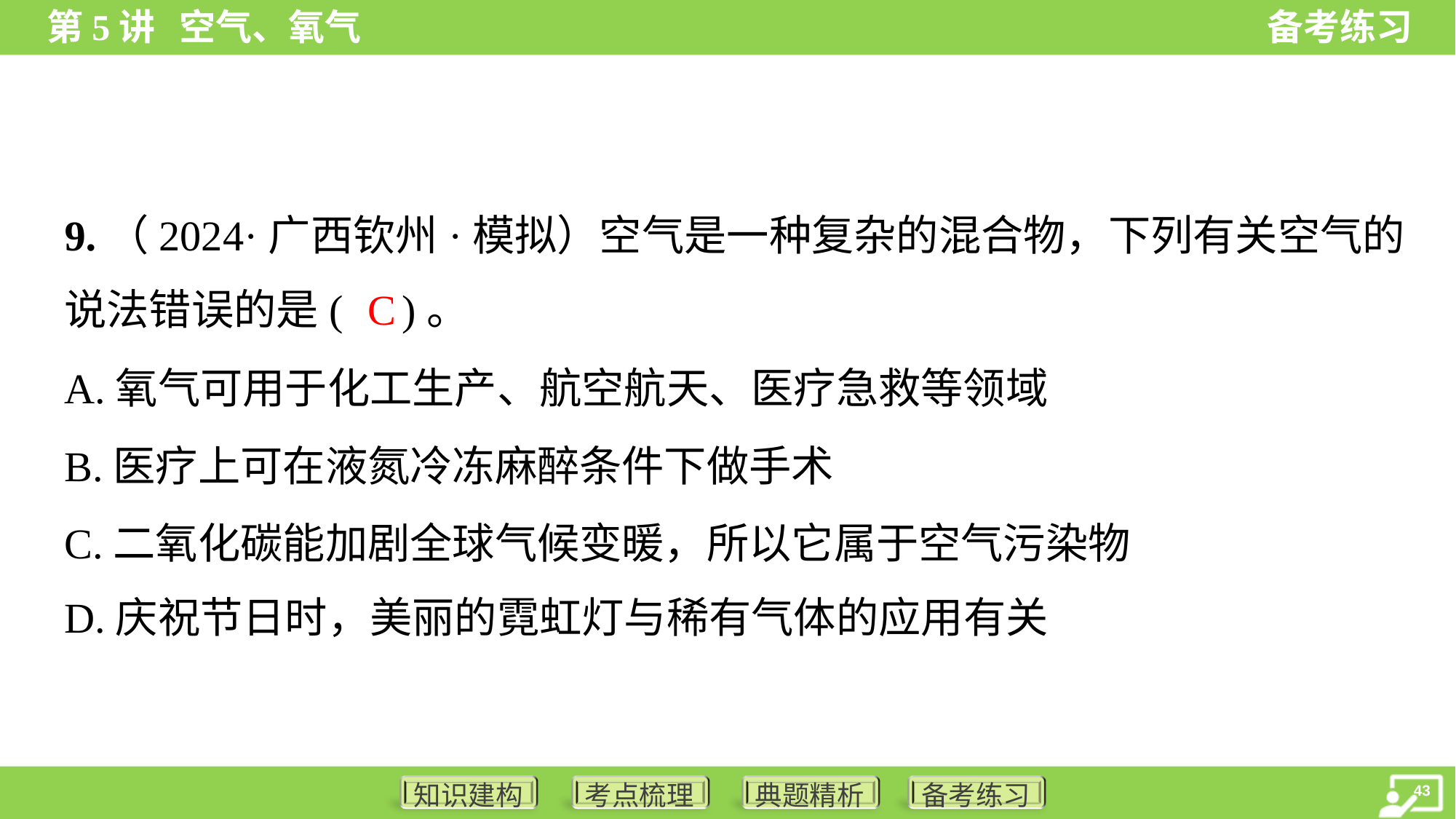

9.（2024·广西钦州·模拟）空气是一种复杂的混合物，下列有关空气的
说法错误的是(     )。
C
A.氧气可用于化工生产、航空航天、医疗急救等领域
B.医疗上可在液氮冷冻麻醉条件下做手术
C.二氧化碳能加剧全球气候变暖，所以它属于空气污染物
D.庆祝节日时，美丽的霓虹灯与稀有气体的应用有关